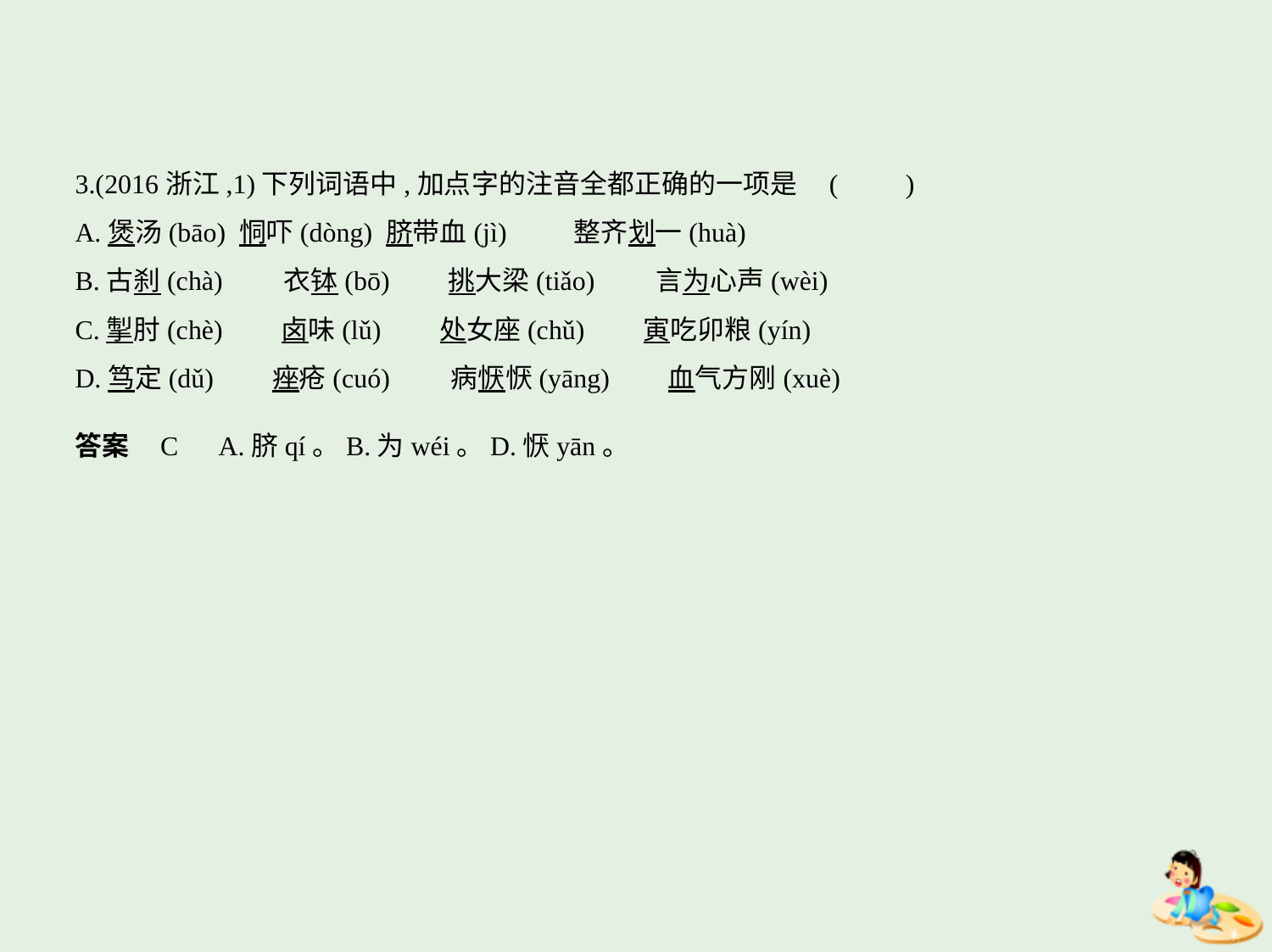

3.(2016浙江,1)下列词语中,加点字的注音全都正确的一项是 (　　)
A.煲汤(bāo) 恫吓(dòng) 脐带血(jì)　　 整齐划一(huà)
B.古刹(chà)　　衣钵(bō)　    挑大梁(tiǎo)　　言为心声(wèi)
C.掣肘(chè)　    卤味(lǔ)　    处女座(chǔ)　    寅吃卯粮(yín)
D.笃定(dǔ)　    痤疮(cuó)　　病恹恹(yāng)　    血气方刚(xuè)
答案    C　A.脐qí。B.为wéi。D.恹yān。